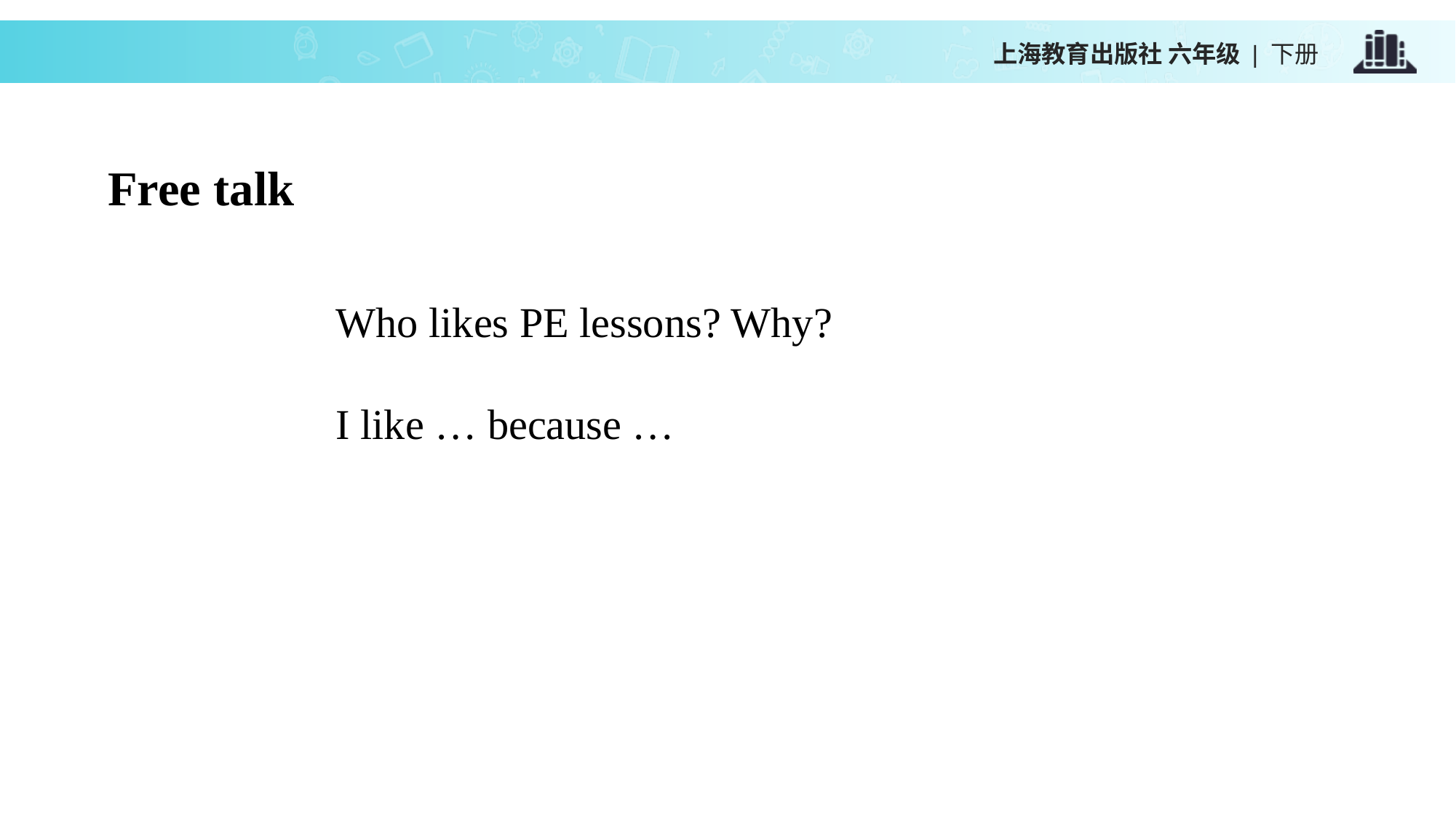

上海教育出版社 六年级 | 下册
Free talk

Who likes PE lessons? Why?

I like … because …